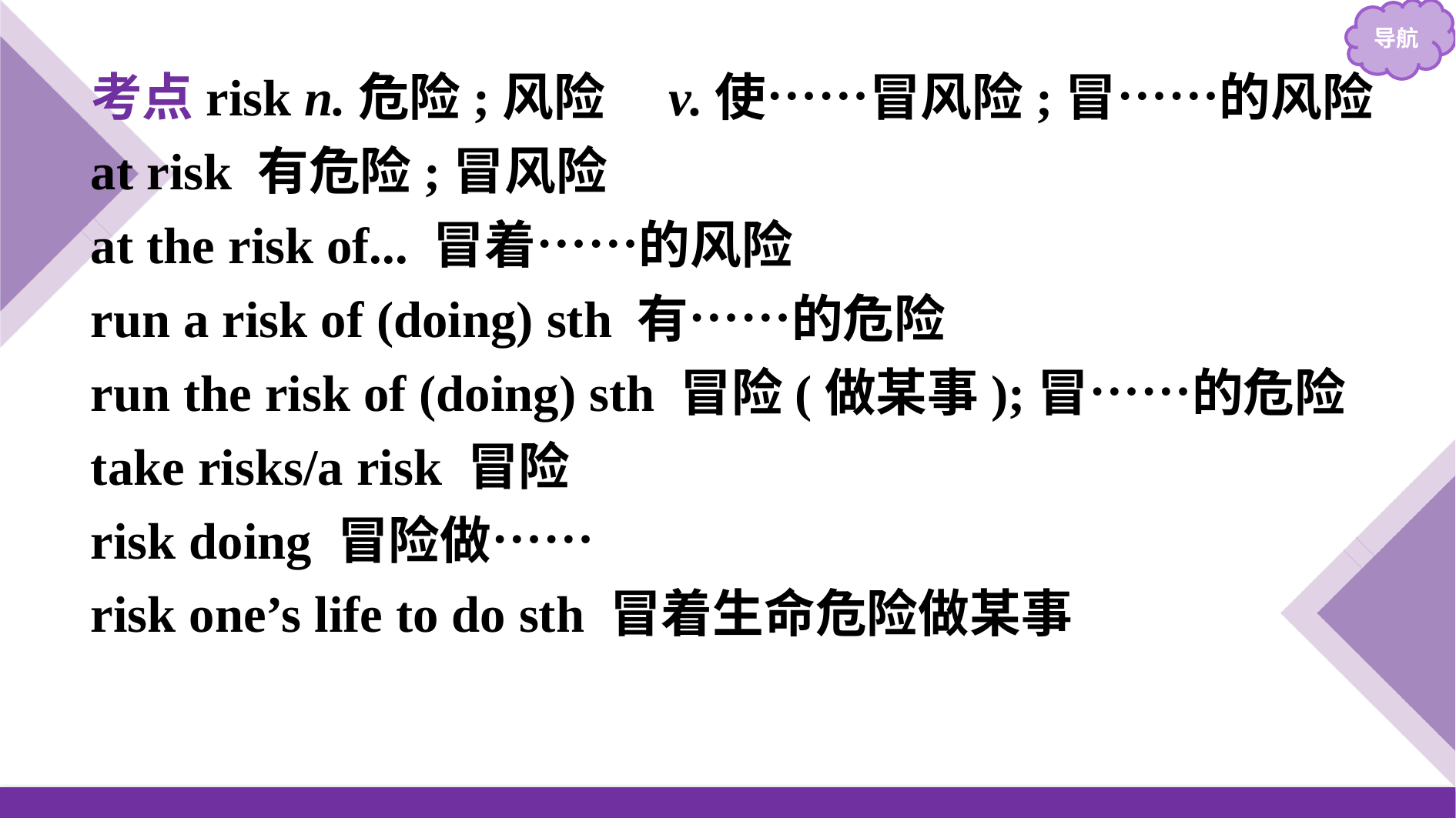

考点risk n.危险;风险　v.使……冒风险;冒……的风险
at risk 有危险;冒风险
at the risk of... 冒着……的风险
run a risk of (doing) sth 有……的危险
run the risk of (doing) sth 冒险(做某事);冒……的危险
take risks/a risk 冒险
risk doing 冒险做……
risk one’s life to do sth 冒着生命危险做某事